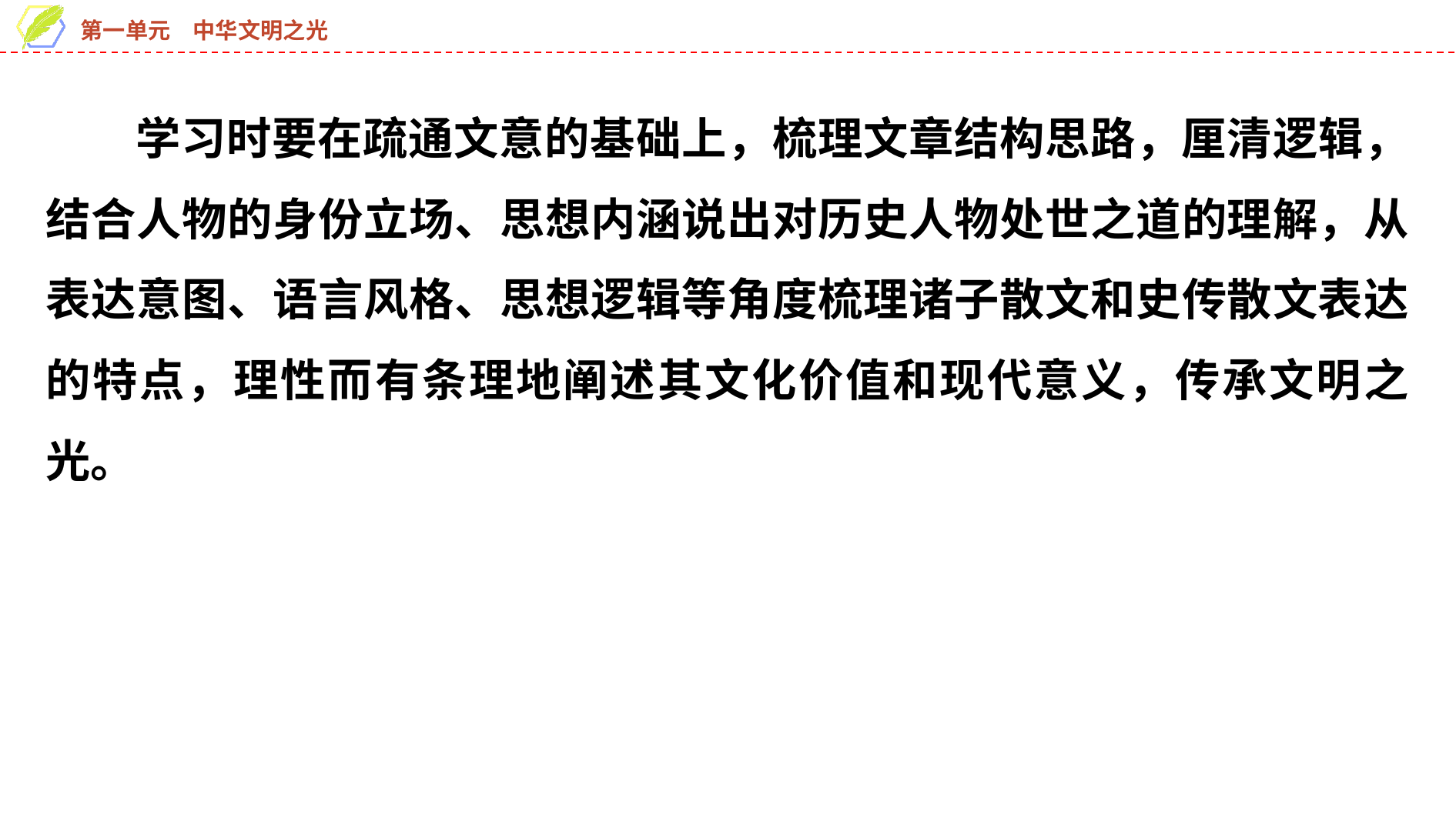

学习时要在疏通文意的基础上，梳理文章结构思路，厘清逻辑，结合人物的身份立场、思想内涵说出对历史人物处世之道的理解，从表达意图、语言风格、思想逻辑等角度梳理诸子散文和史传散文表达的特点，理性而有条理地阐述其文化价值和现代意义，传承文明之光。